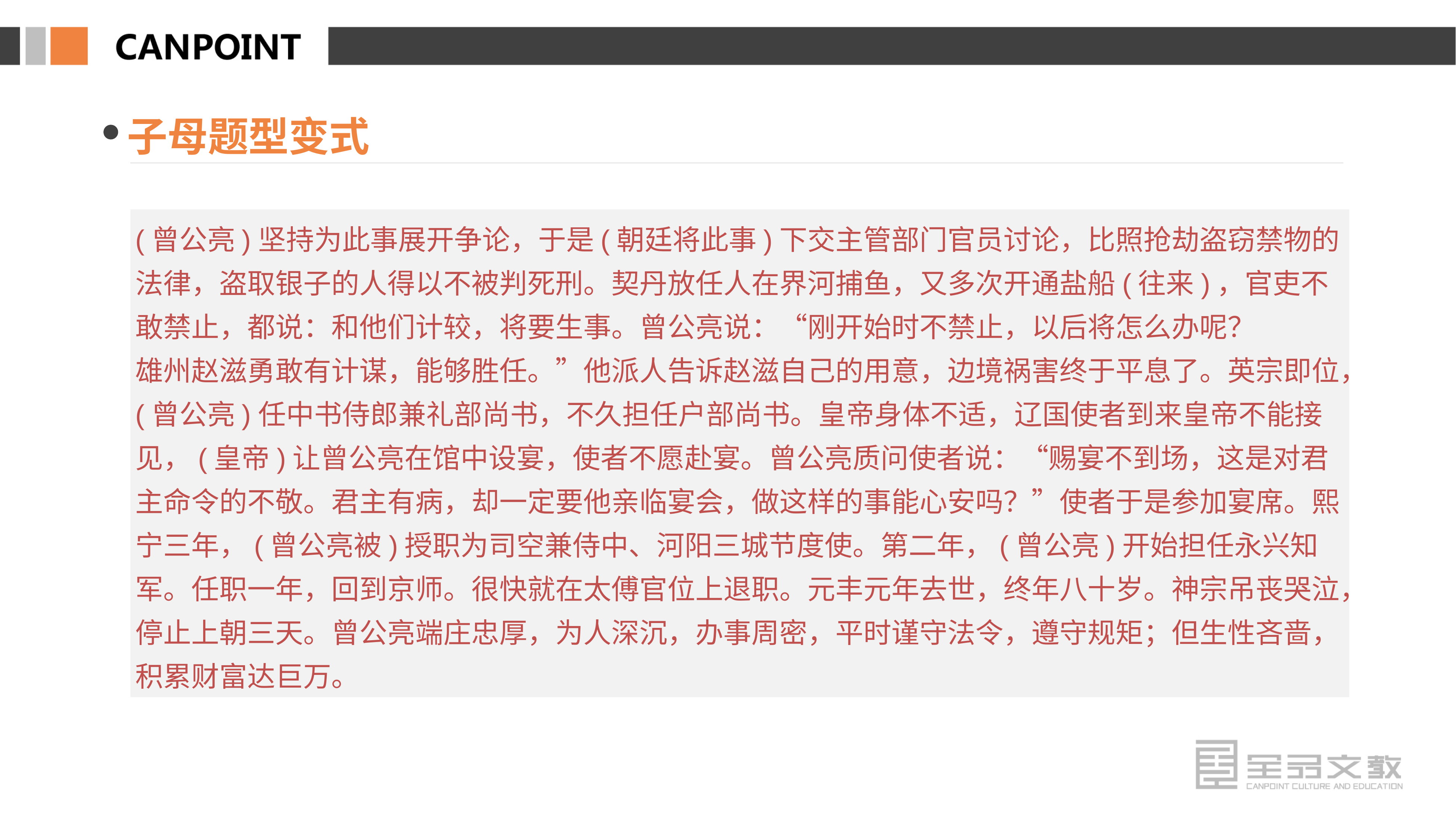

子母题型变式

(曾公亮)坚持为此事展开争论，于是(朝廷将此事)下交主管部门官员讨论，比照抢劫盗窃禁物的法律，盗取银子的人得以不被判死刑。契丹放任人在界河捕鱼，又多次开通盐船(往来)，官吏不敢禁止，都说：和他们计较，将要生事。曾公亮说：“刚开始时不禁止，以后将怎么办呢？
雄州赵滋勇敢有计谋，能够胜任。”他派人告诉赵滋自己的用意，边境祸害终于平息了。英宗即位，(曾公亮)任中书侍郎兼礼部尚书，不久担任户部尚书。皇帝身体不适，辽国使者到来皇帝不能接见，(皇帝)让曾公亮在馆中设宴，使者不愿赴宴。曾公亮质问使者说：“赐宴不到场，这是对君主命令的不敬。君主有病，却一定要他亲临宴会，做这样的事能心安吗？”使者于是参加宴席。熙宁三年，(曾公亮被)授职为司空兼侍中、河阳三城节度使。第二年，(曾公亮)开始担任永兴知军。任职一年，回到京师。很快就在太傅官位上退职。元丰元年去世，终年八十岁。神宗吊丧哭泣，停止上朝三天。曾公亮端庄忠厚，为人深沉，办事周密，平时谨守法令，遵守规矩；但生性吝啬，积累财富达巨万。